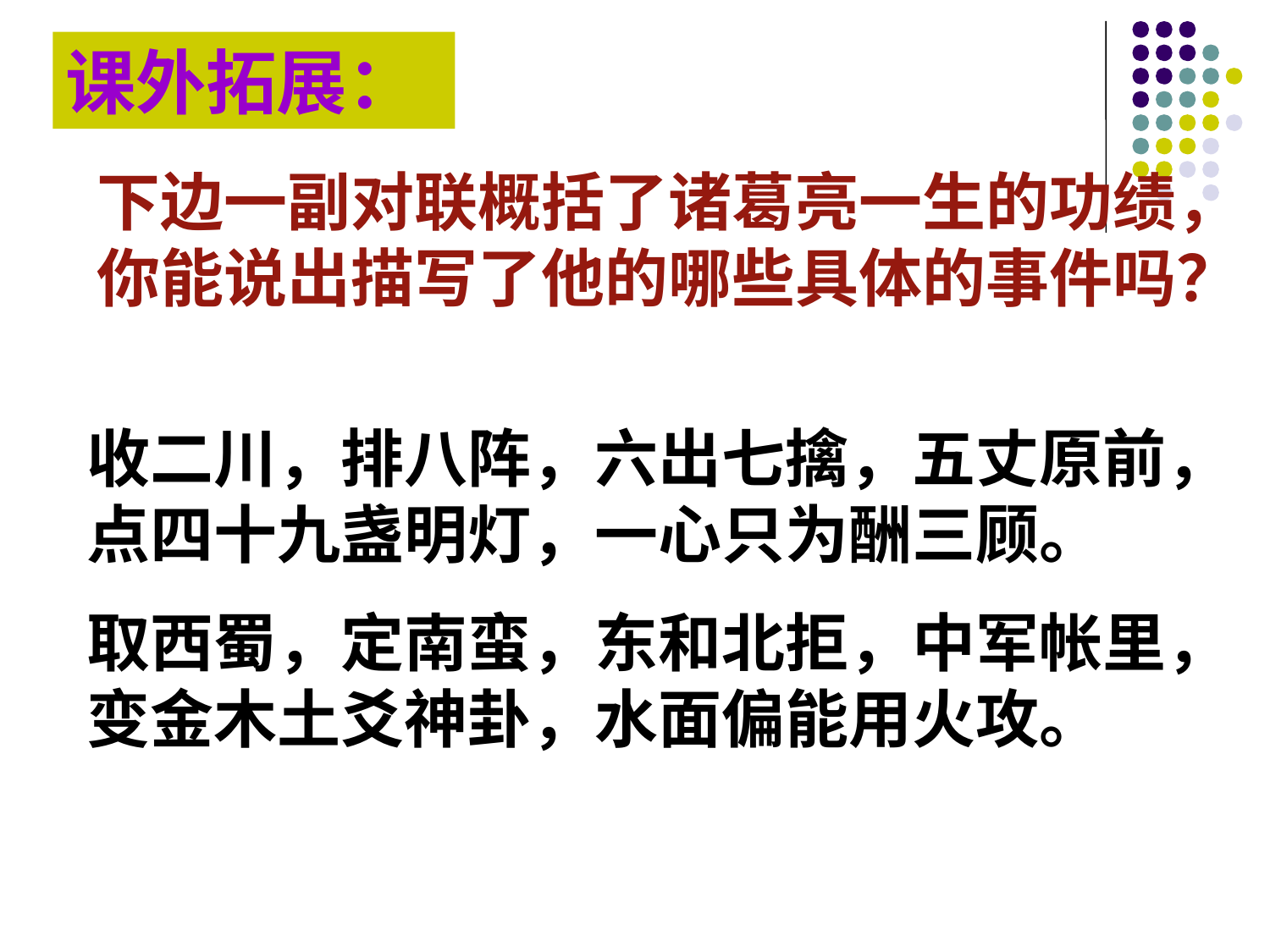

课外拓展：
下边一副对联概括了诸葛亮一生的功绩，你能说出描写了他的哪些具体的事件吗？
收二川，排八阵，六出七擒，五丈原前，点四十九盏明灯，一心只为酬三顾。
取西蜀，定南蛮，东和北拒，中军帐里，变金木土爻神卦，水面偏能用火攻。